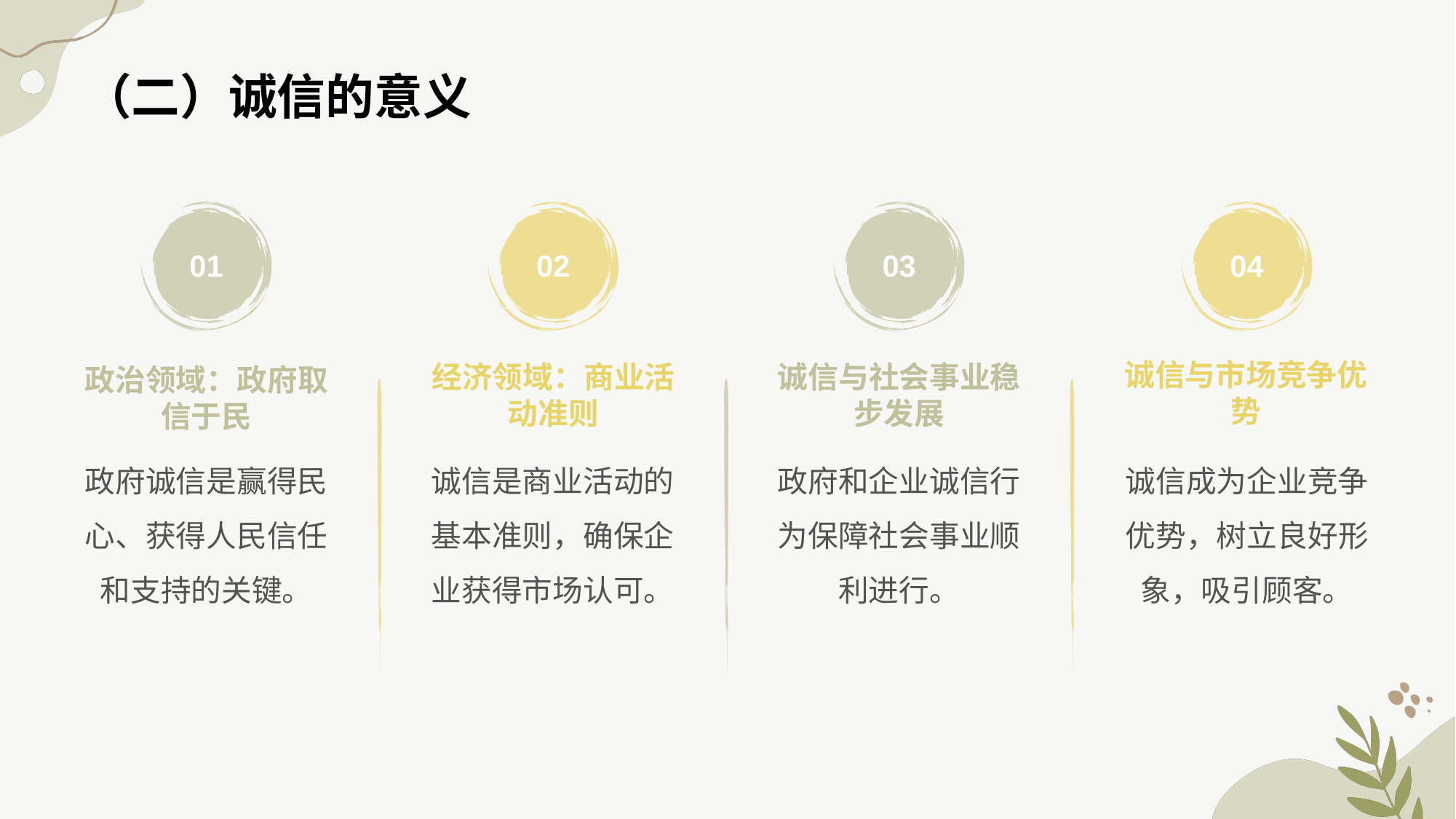

（二）诚信的意义
01
02
03
04

诚信与市场竞争优势
经济领域：商业活动准则
诚信与社会事业稳步发展
政治领域：政府取信于民
政府诚信是赢得民心、获得人民信任和支持的关键。
诚信是商业活动的基本准则，确保企业获得市场认可。
政府和企业诚信行为保障社会事业顺利进行。
诚信成为企业竞争优势，树立良好形象，吸引顾客。